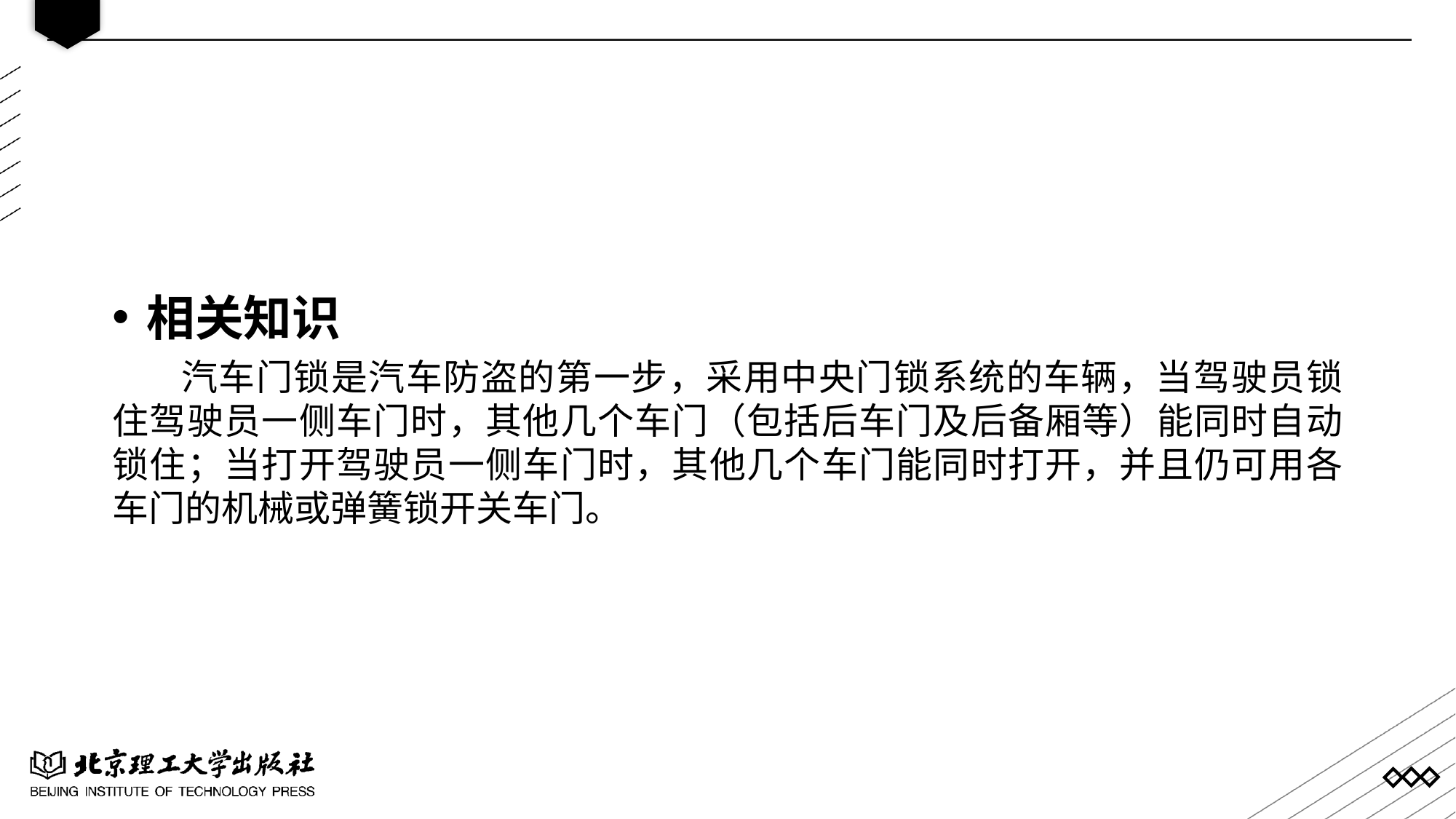

相关知识
汽车门锁是汽车防盗的第一步，采用中央门锁系统的车辆，当驾驶员锁住驾驶员一侧车门时，其他几个车门（包括后车门及后备厢等）能同时自动锁住；当打开驾驶员一侧车门时，其他几个车门能同时打开，并且仍可用各车门的机械或弹簧锁开关车门。